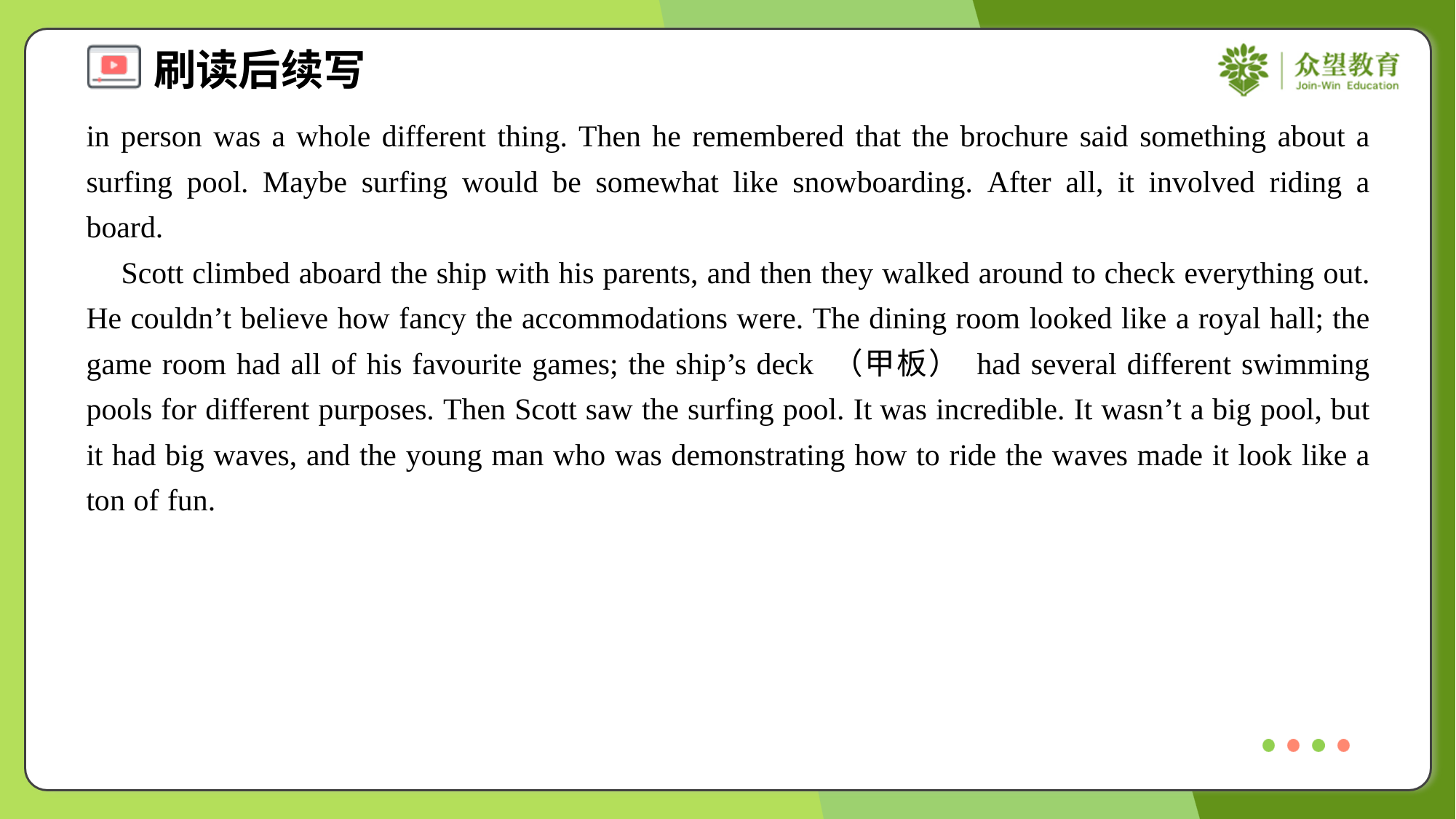

in person was a whole different thing. Then he remembered that the brochure said something about a surfing pool. Maybe surfing would be somewhat like snowboarding. After all, it involved riding a board.
    Scott climbed aboard the ship with his parents, and then they walked around to check everything out. He couldn’t believe how fancy the accommodations were. The dining room looked like a royal hall; the game room had all of his favourite games; the ship’s deck （甲板） had several different swimming pools for different purposes. Then Scott saw the surfing pool. It was incredible. It wasn’t a big pool, but it had big waves, and the young man who was demonstrating how to ride the waves made it look like a ton of fun.